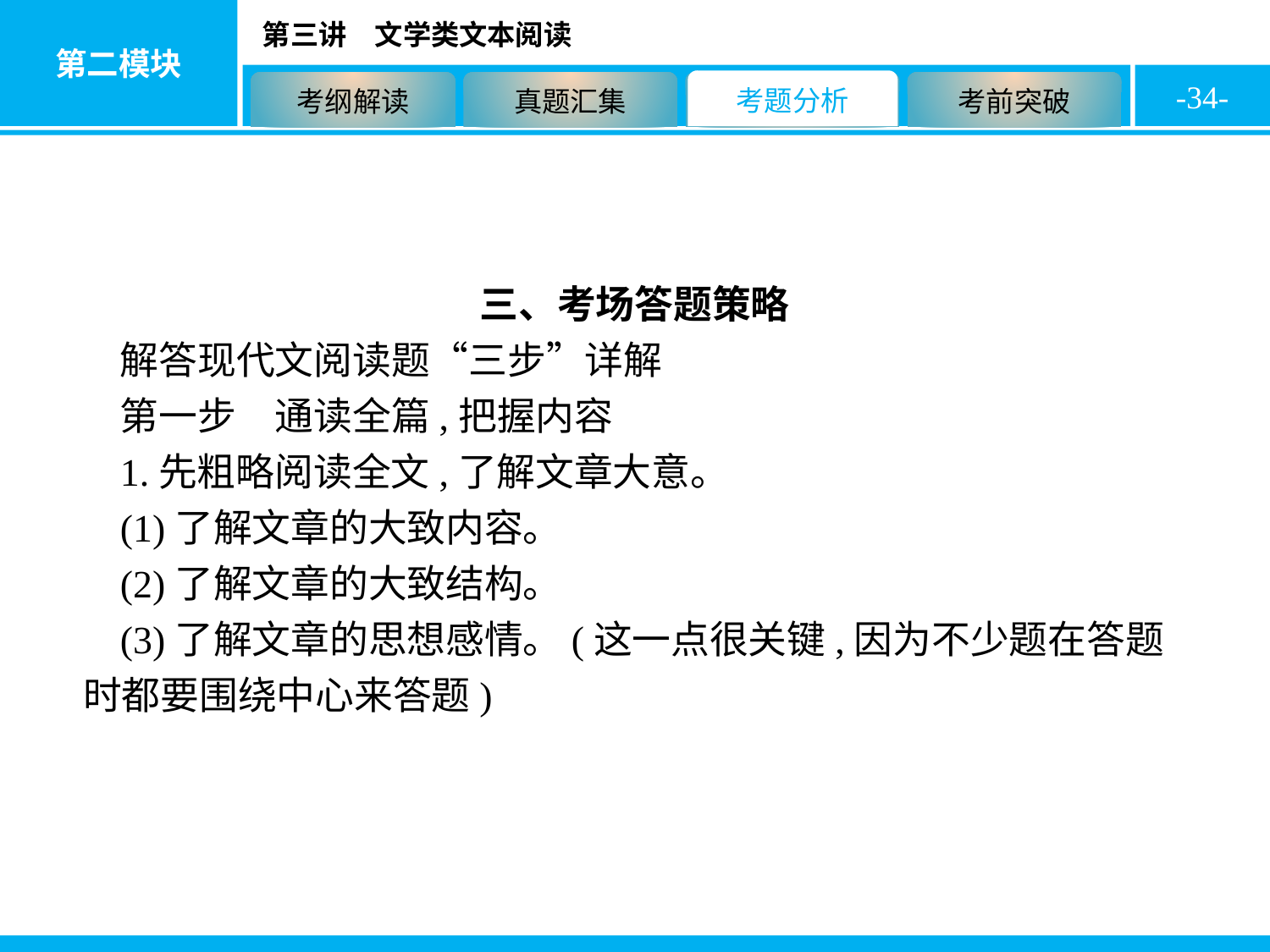

-34-
三、考场答题策略
解答现代文阅读题“三步”详解
第一步　通读全篇,把握内容
1.先粗略阅读全文,了解文章大意。
(1)了解文章的大致内容。
(2)了解文章的大致结构。
(3)了解文章的思想感情。(这一点很关键,因为不少题在答题时都要围绕中心来答题)